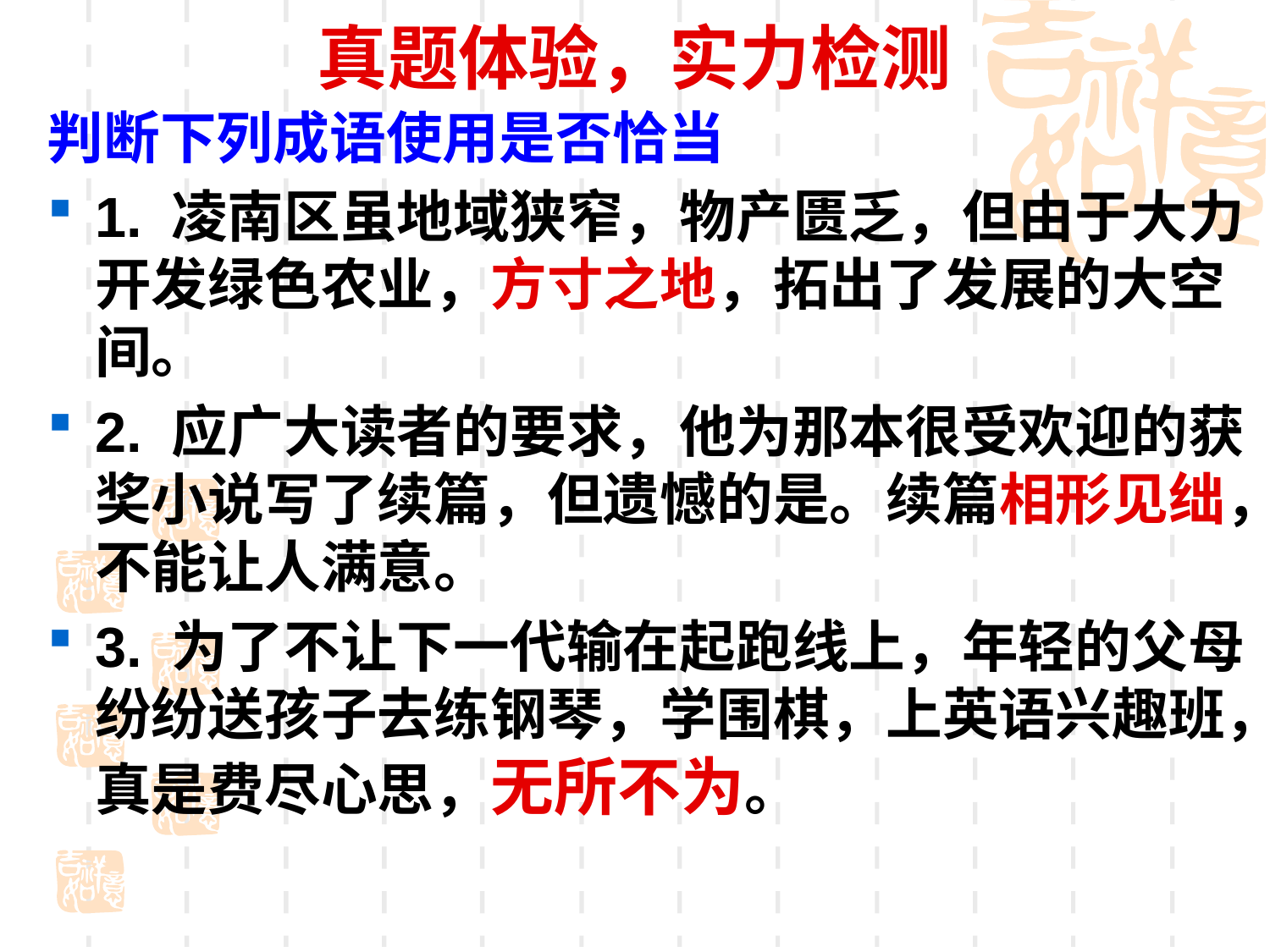

# 真题体验，实力检测
判断下列成语使用是否恰当
1. 凌南区虽地域狭窄，物产匮乏，但由于大力开发绿色农业，方寸之地，拓出了发展的大空间。
2. 应广大读者的要求，他为那本很受欢迎的获奖小说写了续篇，但遗憾的是。续篇相形见绌，不能让人满意。
3. 为了不让下一代输在起跑线上，年轻的父母纷纷送孩子去练钢琴，学围棋，上英语兴趣班，真是费尽心思，无所不为。